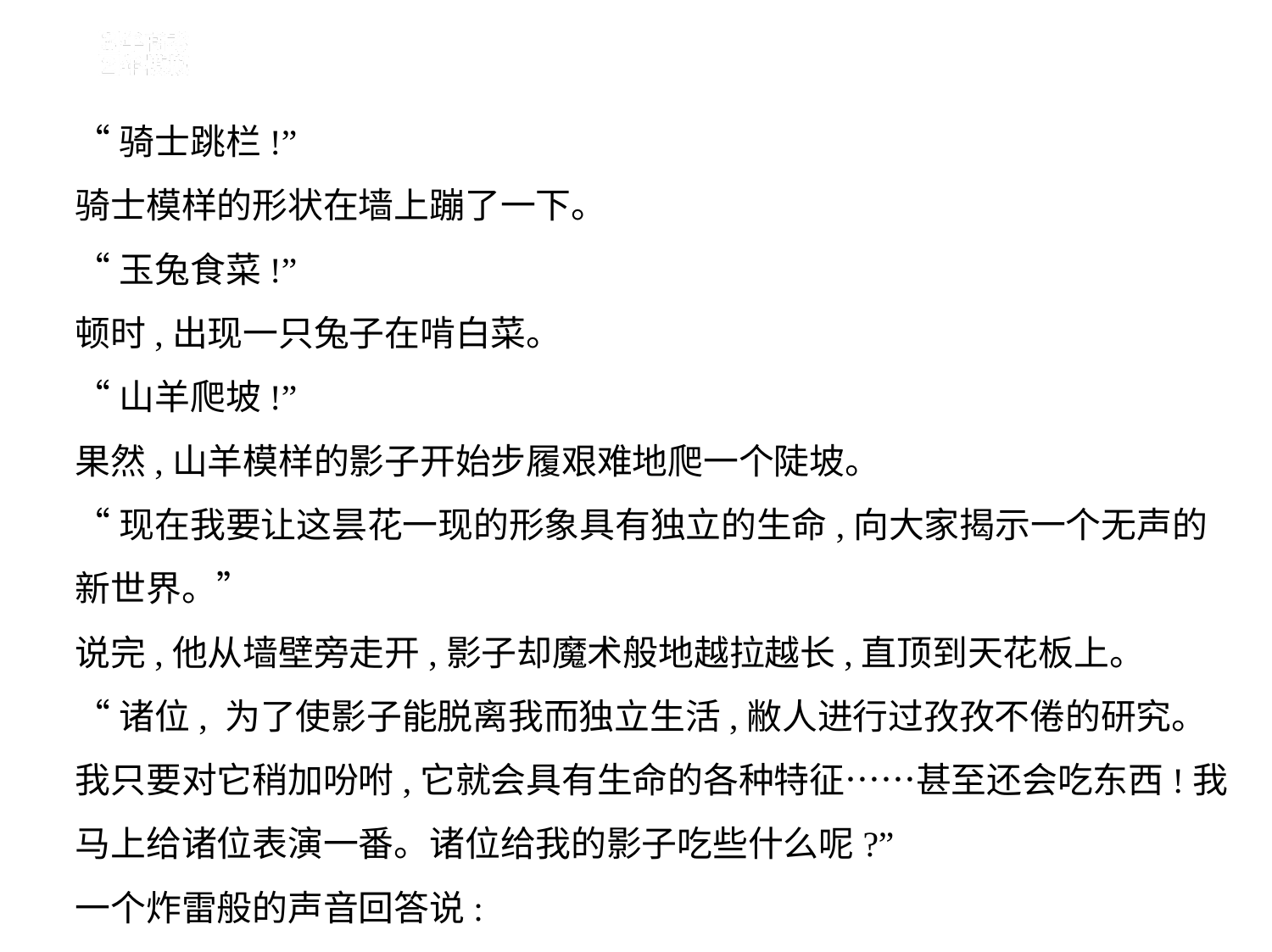

“骑士跳栏!”
骑士模样的形状在墙上蹦了一下。
“玉兔食菜!”
顿时,出现一只兔子在啃白菜。
“山羊爬坡!”
果然,山羊模样的影子开始步履艰难地爬一个陡坡。
“现在我要让这昙花一现的形象具有独立的生命,向大家揭示一个无声的
新世界。”
说完,他从墙壁旁走开,影子却魔术般地越拉越长,直顶到天花板上。
“诸位, 为了使影子能脱离我而独立生活,敝人进行过孜孜不倦的研究。
我只要对它稍加吩咐,它就会具有生命的各种特征……甚至还会吃东西!我
马上给诸位表演一番。诸位给我的影子吃些什么呢?”
一个炸雷般的声音回答说: